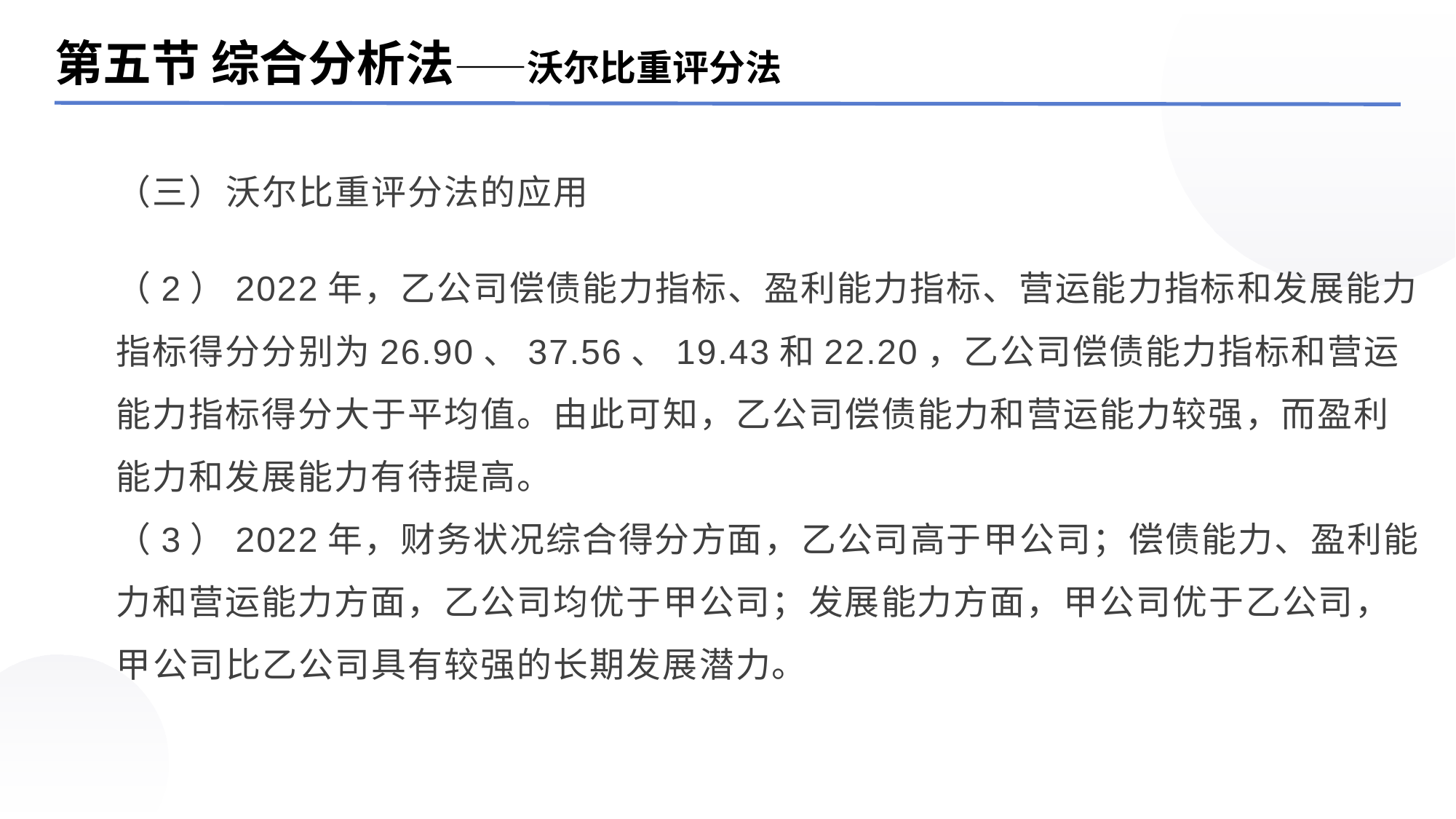

第五节 综合分析法——沃尔比重评分法
（三）沃尔比重评分法的应用
（2）2022年，乙公司偿债能力指标、盈利能力指标、营运能力指标和发展能力指标得分分别为26.90、37.56、19.43和22.20，乙公司偿债能力指标和营运能力指标得分大于平均值。由此可知，乙公司偿债能力和营运能力较强，而盈利能力和发展能力有待提高。
（3）2022年，财务状况综合得分方面，乙公司高于甲公司；偿债能力、盈利能力和营运能力方面，乙公司均优于甲公司；发展能力方面，甲公司优于乙公司，甲公司比乙公司具有较强的长期发展潜力。

108